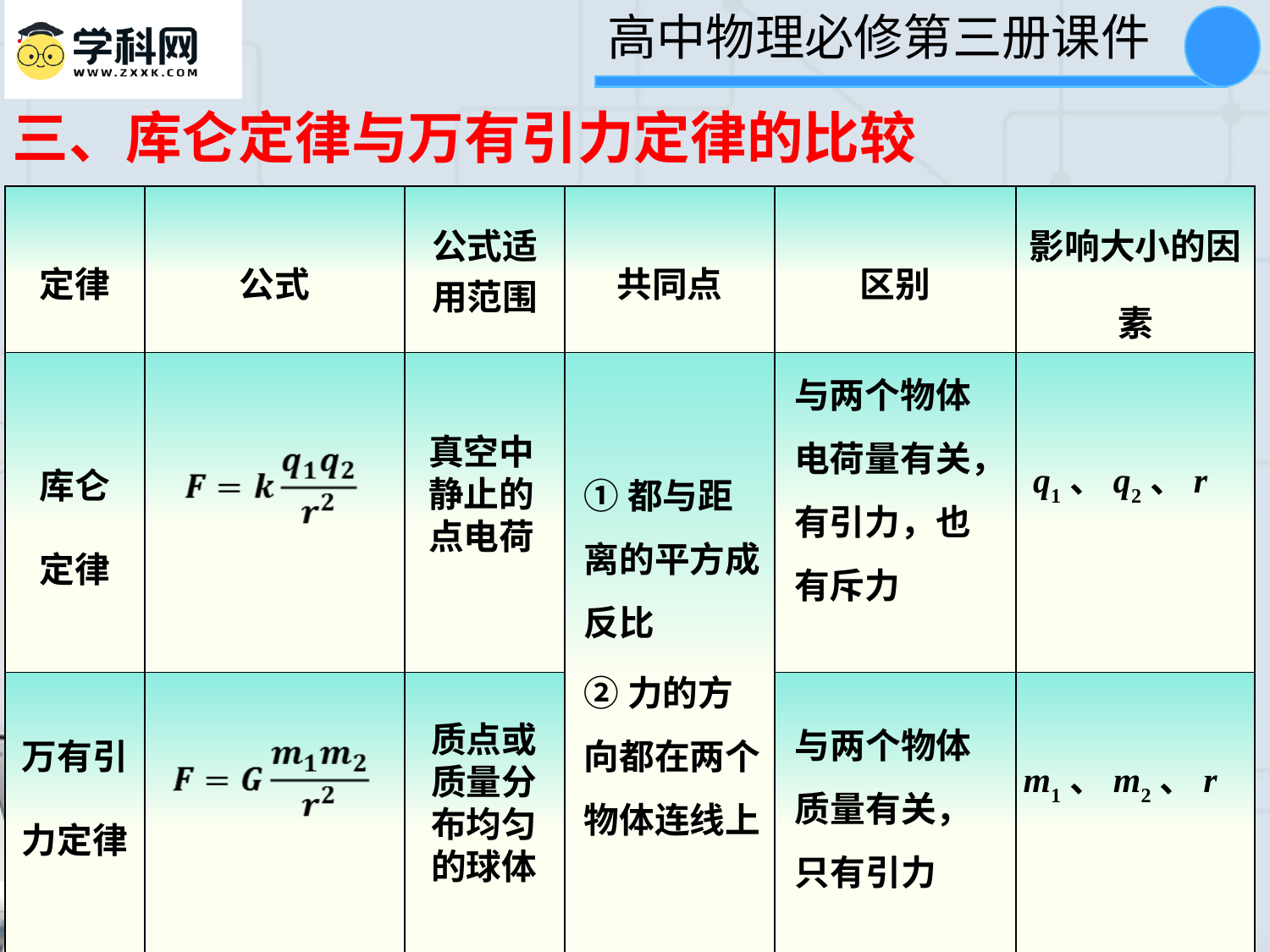

三、库仑定律与万有引力定律的比较
| 定律 | 公式 | 公式适用范围 | 共同点 | 区别 | 影响大小的因素 |
| --- | --- | --- | --- | --- | --- |
| 库仑 定律 |  |  |  |  |  |
| 万有引 力定律 |  |  |  |  |  |
与两个物体电荷量有关，有引力，也有斥力

真空中静止的点电荷
q1、q2、r
①都与距离的平方成反比
②力的方向都在两个物体连线上
与两个物体质量有关，只有引力
质点或质量分布均匀的球体
m1、m2、r